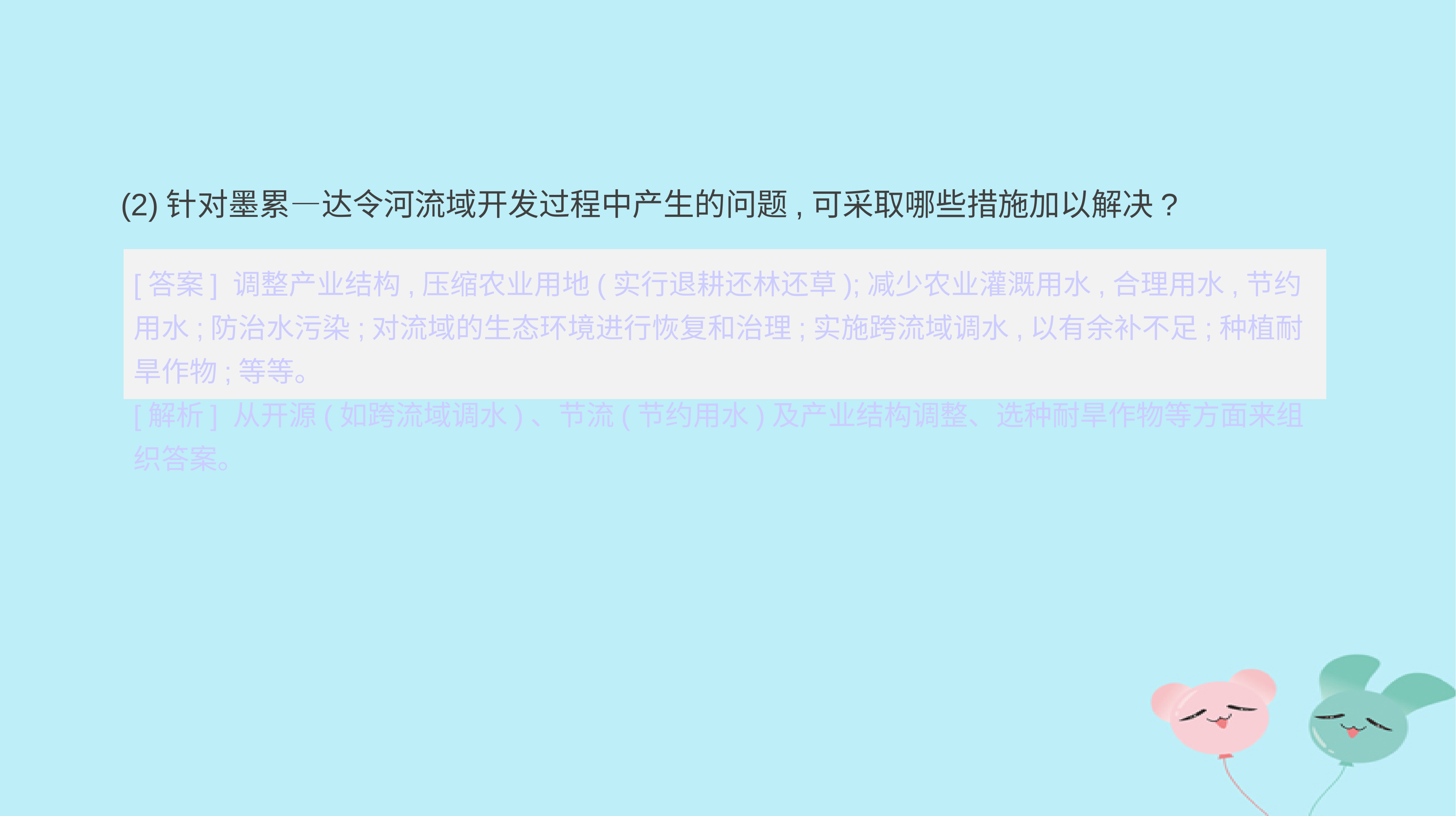

(2)针对墨累—达令河流域开发过程中产生的问题,可采取哪些措施加以解决?

[答案] 调整产业结构,压缩农业用地(实行退耕还林还草);减少农业灌溉用水,合理用水,节约用水;防治水污染;对流域的生态环境进行恢复和治理;实施跨流域调水,以有余补不足;种植耐旱作物;等等。
[解析] 从开源(如跨流域调水)、节流(节约用水)及产业结构调整、选种耐旱作物等方面来组织答案。